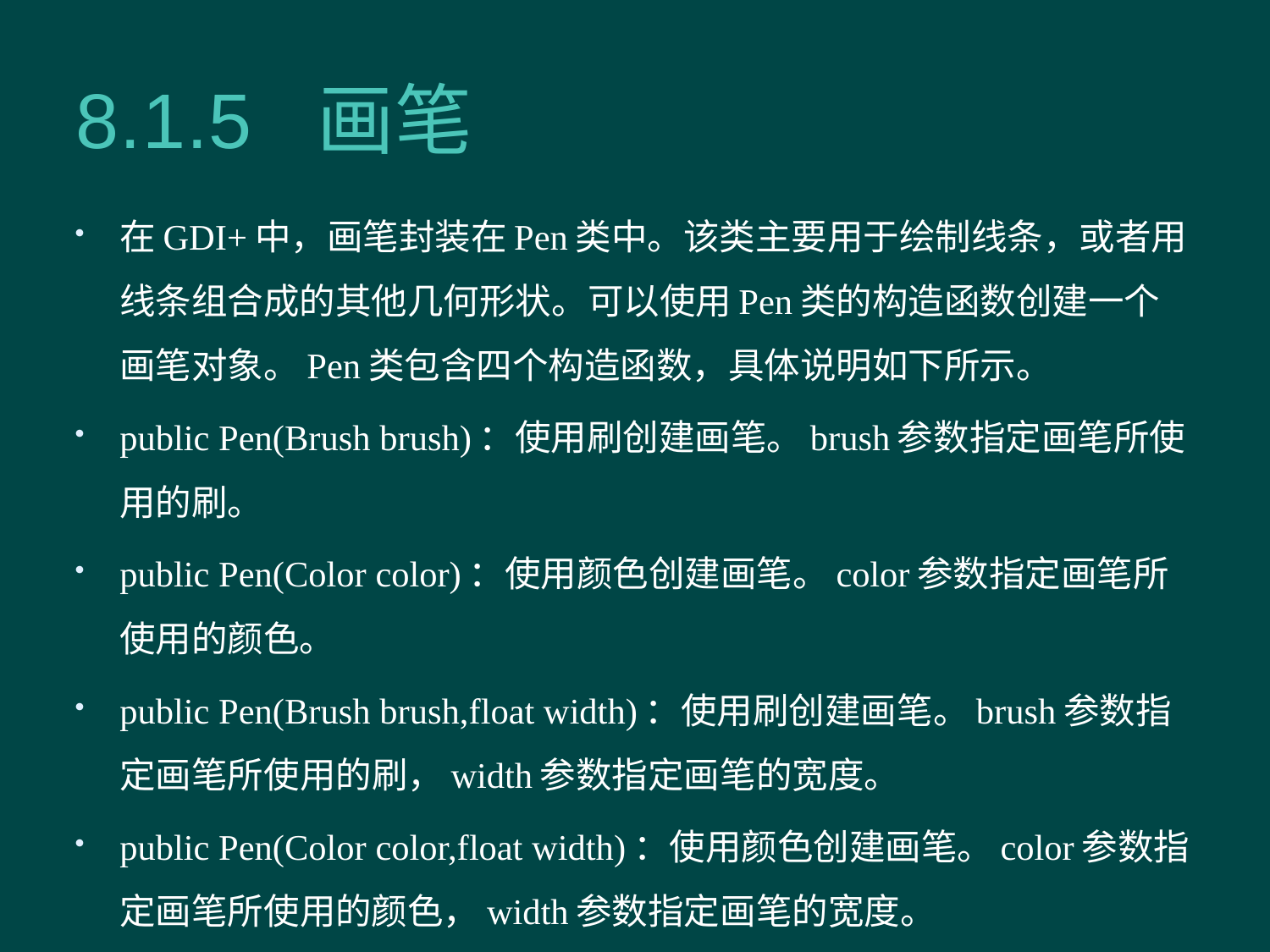

# 8.1.5  画笔
在GDI+中，画笔封装在Pen类中。该类主要用于绘制线条，或者用线条组合成的其他几何形状。可以使用Pen类的构造函数创建一个画笔对象。Pen类包含四个构造函数，具体说明如下所示。
public Pen(Brush brush)：使用刷创建画笔。brush参数指定画笔所使用的刷。
public Pen(Color color)：使用颜色创建画笔。color参数指定画笔所使用的颜色。
public Pen(Brush brush,float width)：使用刷创建画笔。brush参数指定画笔所使用的刷，width参数指定画笔的宽度。
public Pen(Color color,float width)：使用颜色创建画笔。color参数指定画笔所使用的颜色，width参数指定画笔的宽度。